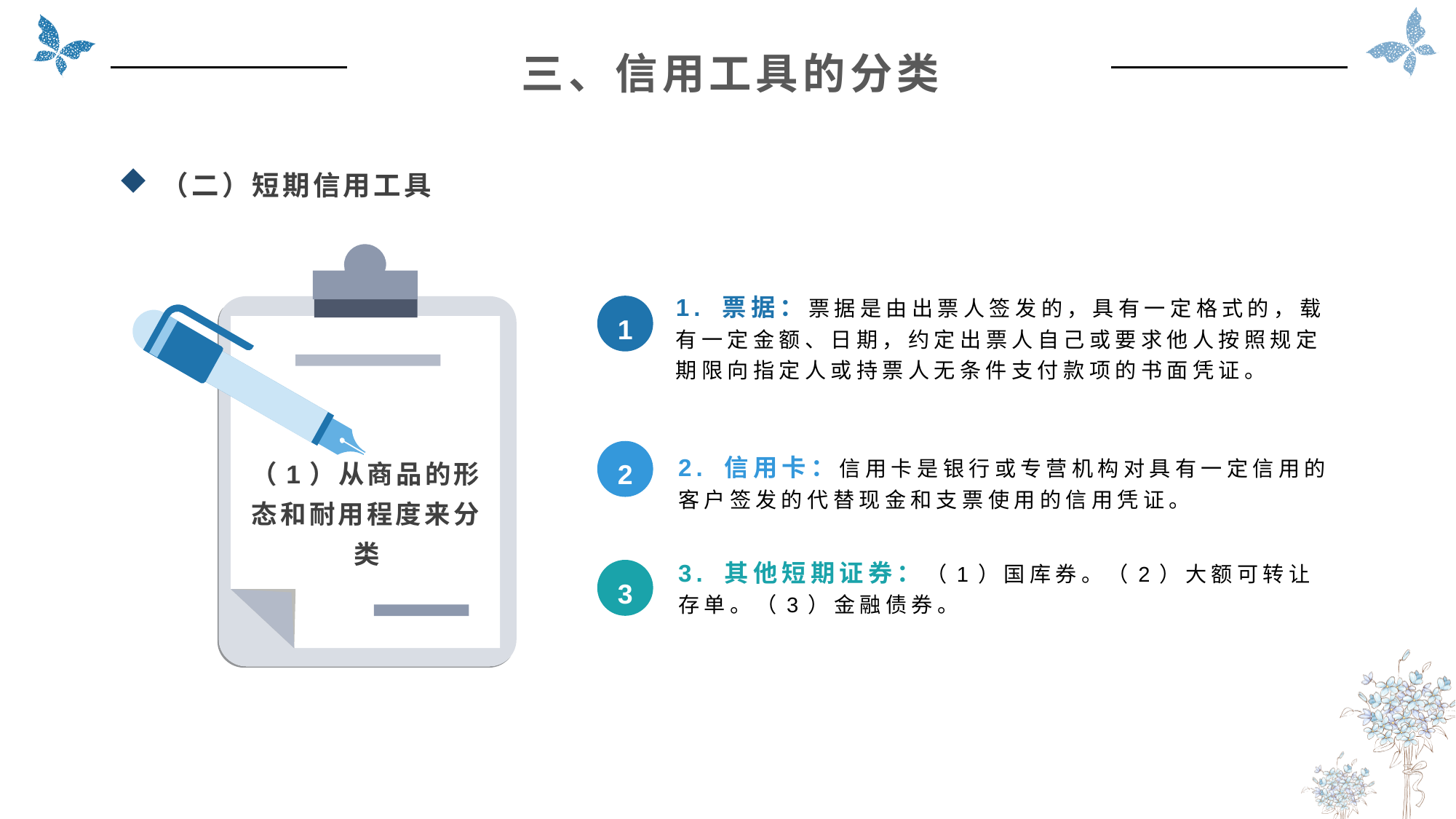

三、信用工具的分类
（二）短期信用工具

（1）从商品的形态和耐用程度来分类

1
1. 票据：票据是由出票人签发的，具有一定格式的，载有一定金额、日期，约定出票人自己或要求他人按照规定期限向指定人或持票人无条件支付款项的书面凭证。
2
2. 信用卡：信用卡是银行或专营机构对具有一定信用的客户签发的代替现金和支票使用的信用凭证。
3
3. 其他短期证券：（1）国库券。（2）大额可转让存单。（3）金融债券。